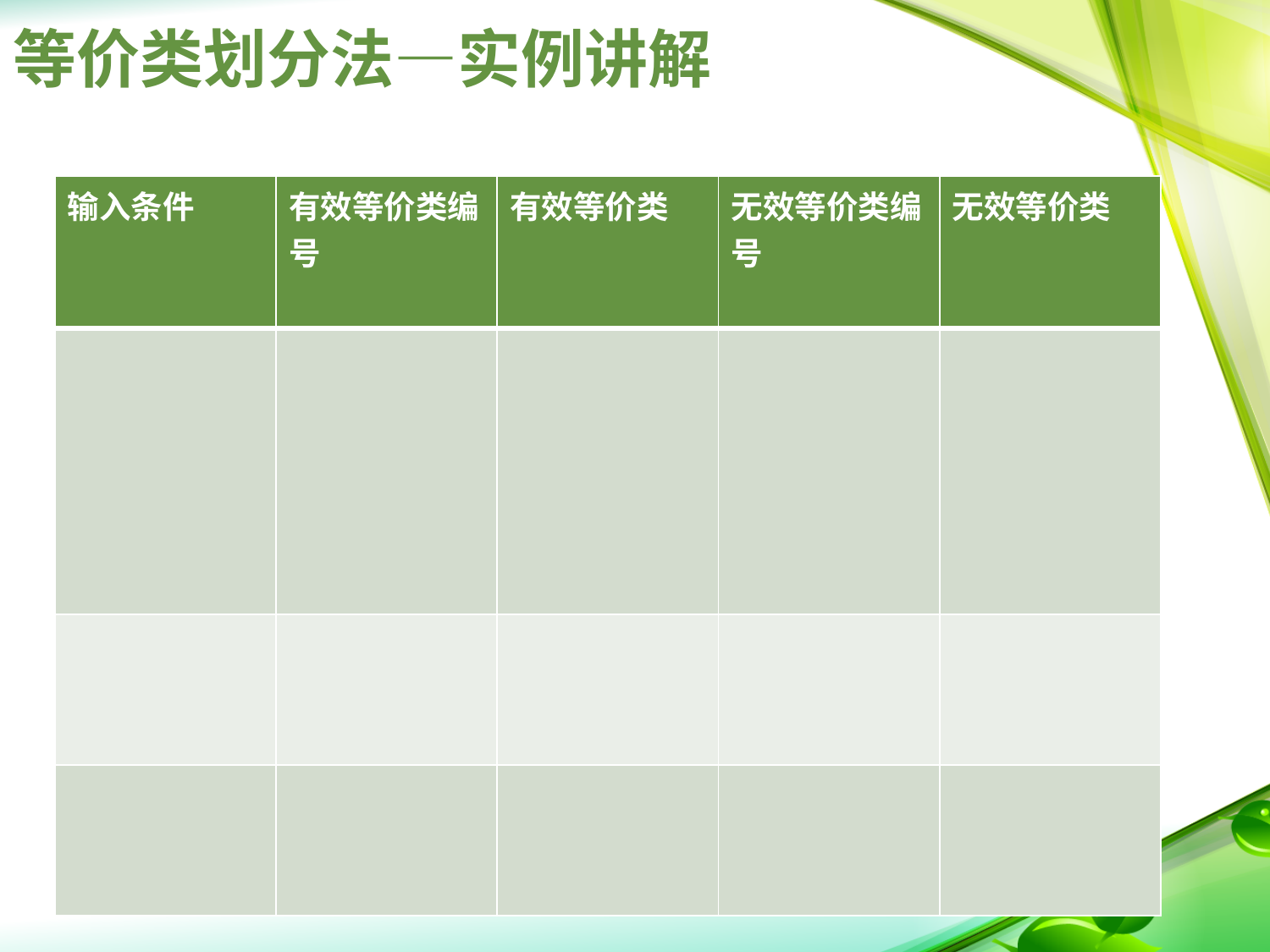

# 等价类划分法—实例讲解
| 输入条件 | 有效等价类编号 | 有效等价类 | 无效等价类编号 | 无效等价类 |
| --- | --- | --- | --- | --- |
|  |  |  |  |  |
|  |  |  |  |  |
|  |  |  |  |  |